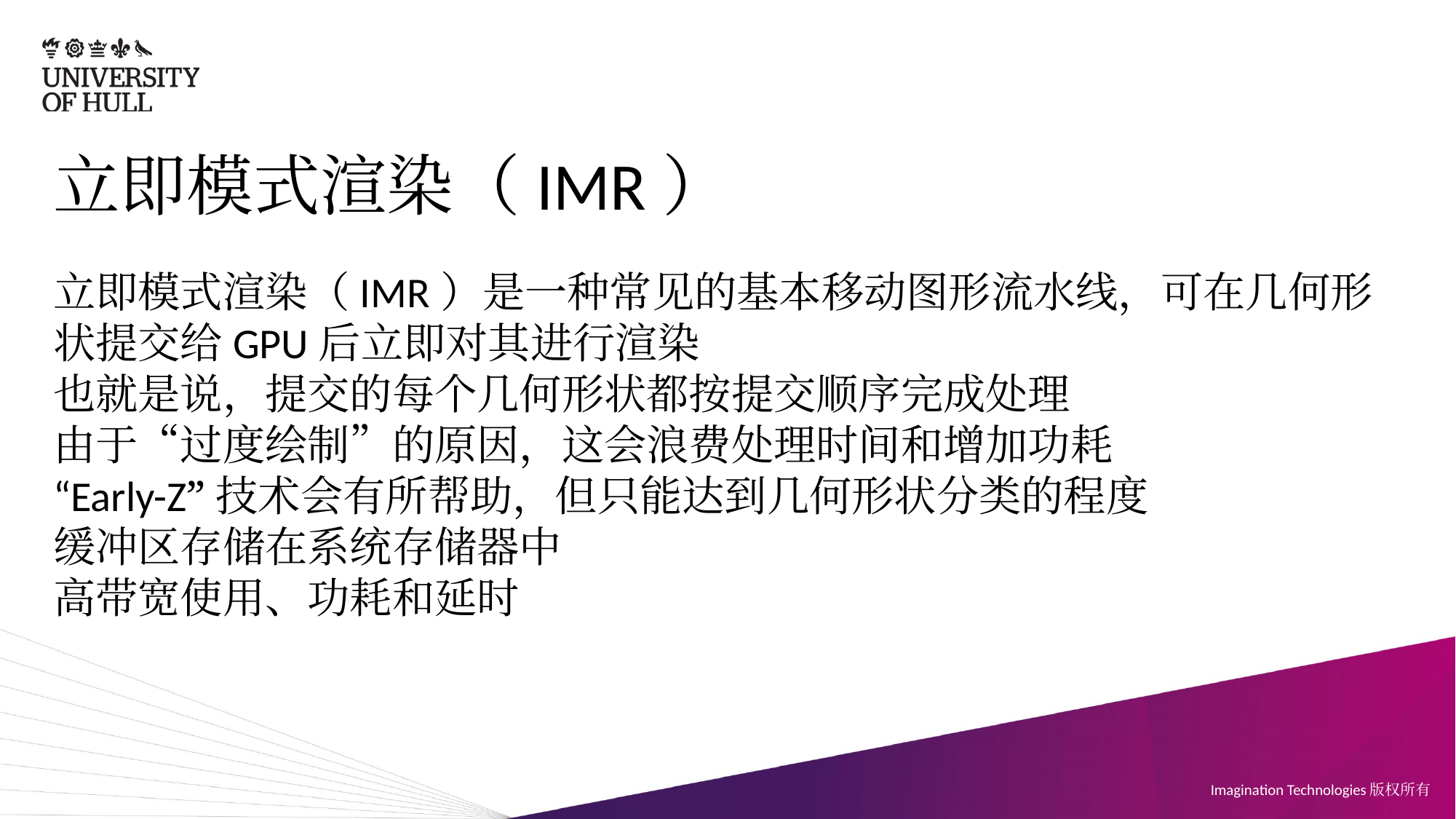

# 立即模式渲染（IMR）
立即模式渲染（IMR）是一种常见的基本移动图形流水线，可在几何形状提交给GPU后立即对其进行渲染
也就是说，提交的每个几何形状都按提交顺序完成处理
由于“过度绘制”的原因，这会浪费处理时间和增加功耗
“Early-Z”技术会有所帮助，但只能达到几何形状分类的程度
缓冲区存储在系统存储器中
高带宽使用、功耗和延时